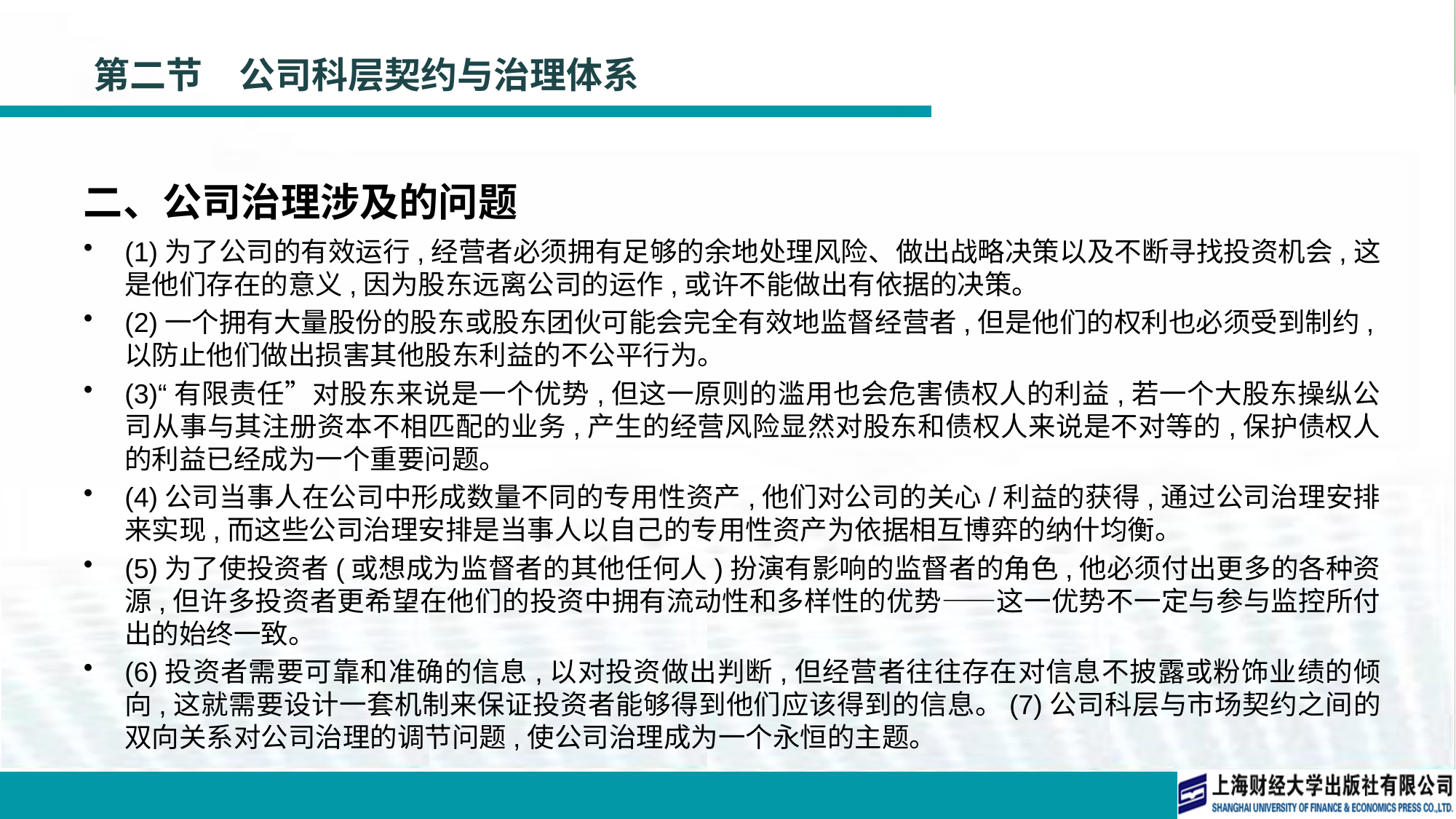

# 第二节　公司科层契约与治理体系
二、公司治理涉及的问题
(1)为了公司的有效运行,经营者必须拥有足够的余地处理风险、做出战略决策以及不断寻找投资机会,这是他们存在的意义,因为股东远离公司的运作,或许不能做出有依据的决策。
(2)一个拥有大量股份的股东或股东团伙可能会完全有效地监督经营者,但是他们的权利也必须受到制约,以防止他们做出损害其他股东利益的不公平行为。
(3)“有限责任”对股东来说是一个优势,但这一原则的滥用也会危害债权人的利益,若一个大股东操纵公司从事与其注册资本不相匹配的业务,产生的经营风险显然对股东和债权人来说是不对等的,保护债权人的利益已经成为一个重要问题。
(4)公司当事人在公司中形成数量不同的专用性资产,他们对公司的关心/利益的获得,通过公司治理安排来实现,而这些公司治理安排是当事人以自己的专用性资产为依据相互博弈的纳什均衡。
(5)为了使投资者(或想成为监督者的其他任何人)扮演有影响的监督者的角色,他必须付出更多的各种资源,但许多投资者更希望在他们的投资中拥有流动性和多样性的优势——这一优势不一定与参与监控所付出的始终一致。
(6)投资者需要可靠和准确的信息,以对投资做出判断,但经营者往往存在对信息不披露或粉饰业绩的倾向,这就需要设计一套机制来保证投资者能够得到他们应该得到的信息。(7)公司科层与市场契约之间的双向关系对公司治理的调节问题,使公司治理成为一个永恒的主题。